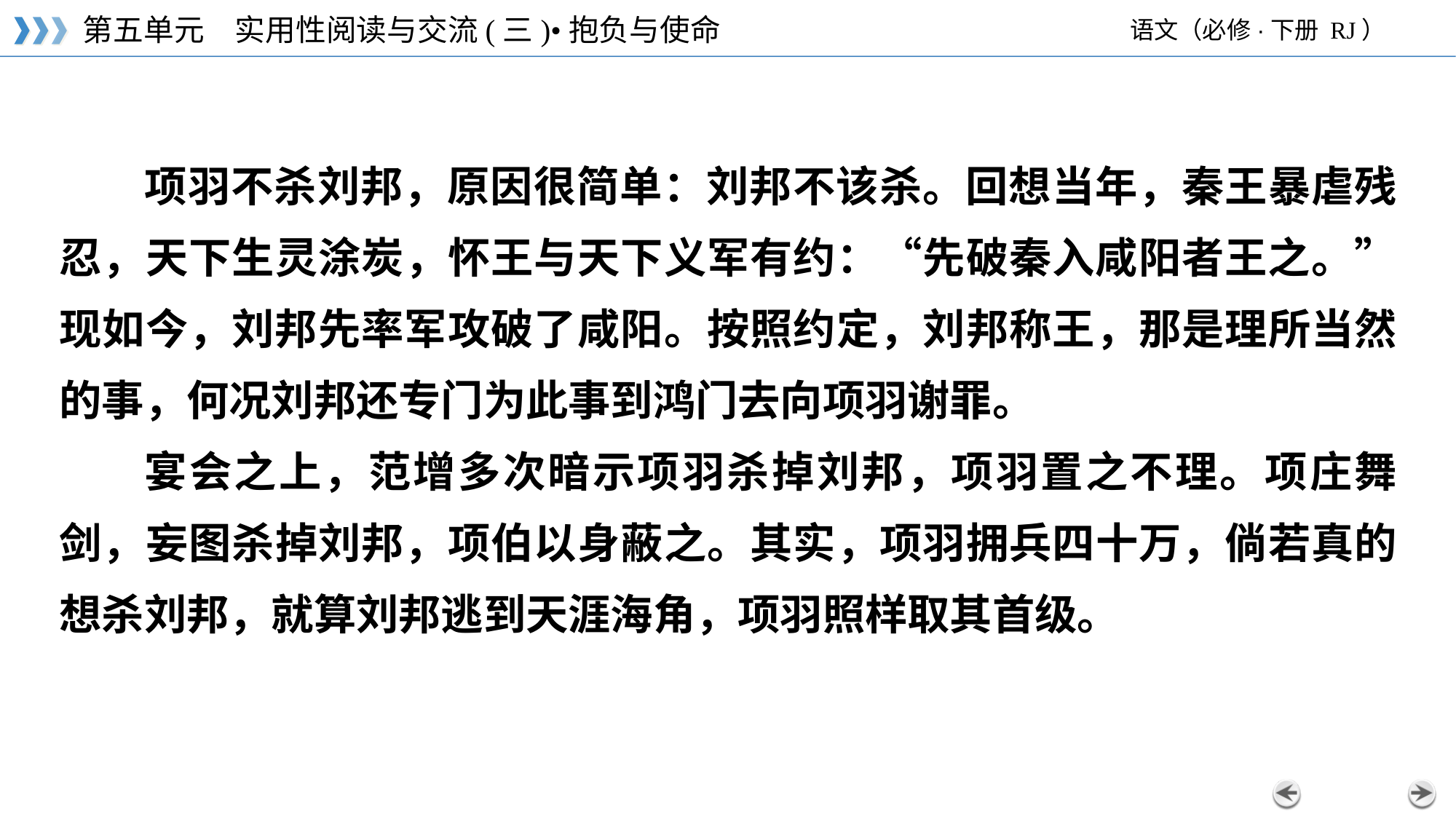

项羽不杀刘邦，原因很简单：刘邦不该杀。回想当年，秦王暴虐残忍，天下生灵涂炭，怀王与天下义军有约：“先破秦入咸阳者王之。”现如今，刘邦先率军攻破了咸阳。按照约定，刘邦称王，那是理所当然的事，何况刘邦还专门为此事到鸿门去向项羽谢罪。
宴会之上，范增多次暗示项羽杀掉刘邦，项羽置之不理。项庄舞剑，妄图杀掉刘邦，项伯以身蔽之。其实，项羽拥兵四十万，倘若真的想杀刘邦，就算刘邦逃到天涯海角，项羽照样取其首级。